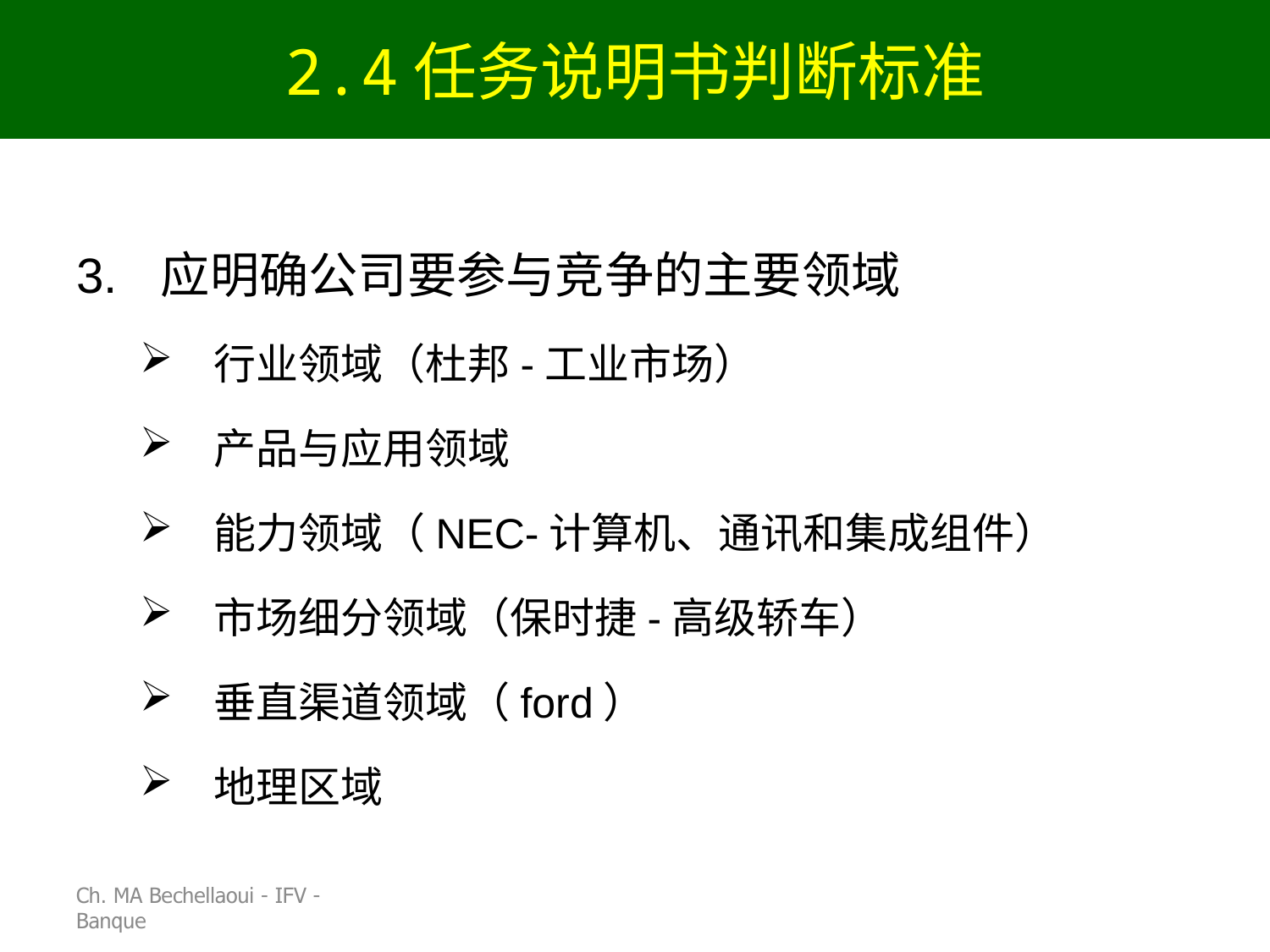

# 2.4任务说明书判断标准
Ch. MA Bechellaoui - IFV - Banque
应明确公司要参与竞争的主要领域
行业领域（杜邦-工业市场）
产品与应用领域
能力领域（NEC-计算机、通讯和集成组件）
市场细分领域（保时捷-高级轿车）
垂直渠道领域（ford）
地理区域